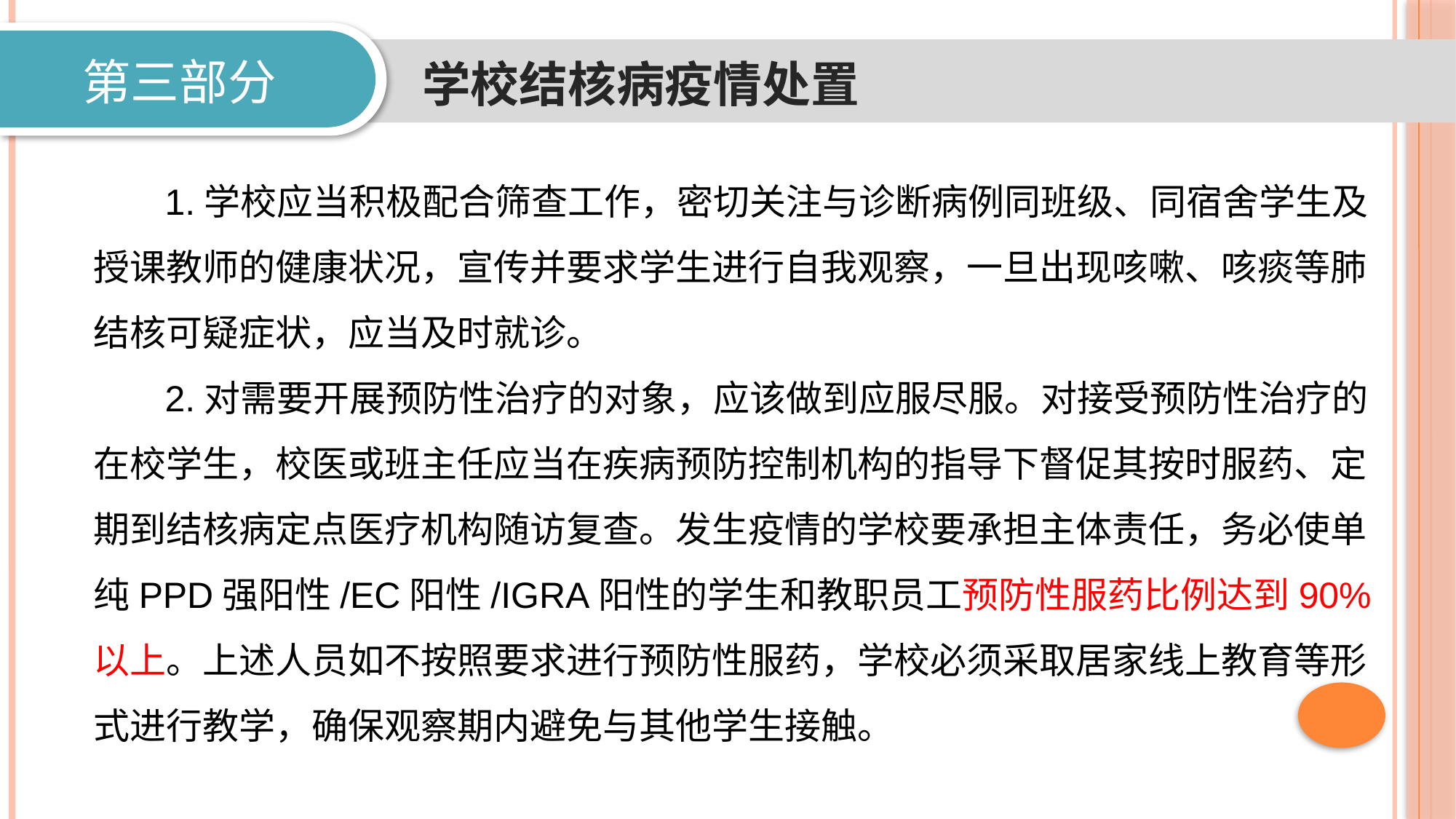

第三部分
学校结核病疫情处置
       1.学校应当积极配合筛查工作，密切关注与诊断病例同班级、同宿舍学生及授课教师的健康状况，宣传并要求学生进行自我观察，一旦出现咳嗽、咳痰等肺结核可疑症状，应当及时就诊。
       2.对需要开展预防性治疗的对象，应该做到应服尽服。对接受预防性治疗的在校学生，校医或班主任应当在疾病预防控制机构的指导下督促其按时服药、定期到结核病定点医疗机构随访复查。发生疫情的学校要承担主体责任，务必使单纯PPD强阳性/EC阳性/IGRA阳性的学生和教职员工预防性服药比例达到90%以上。上述人员如不按照要求进行预防性服药，学校必须采取居家线上教育等形式进行教学，确保观察期内避免与其他学生接触。

既往、个人、家族史